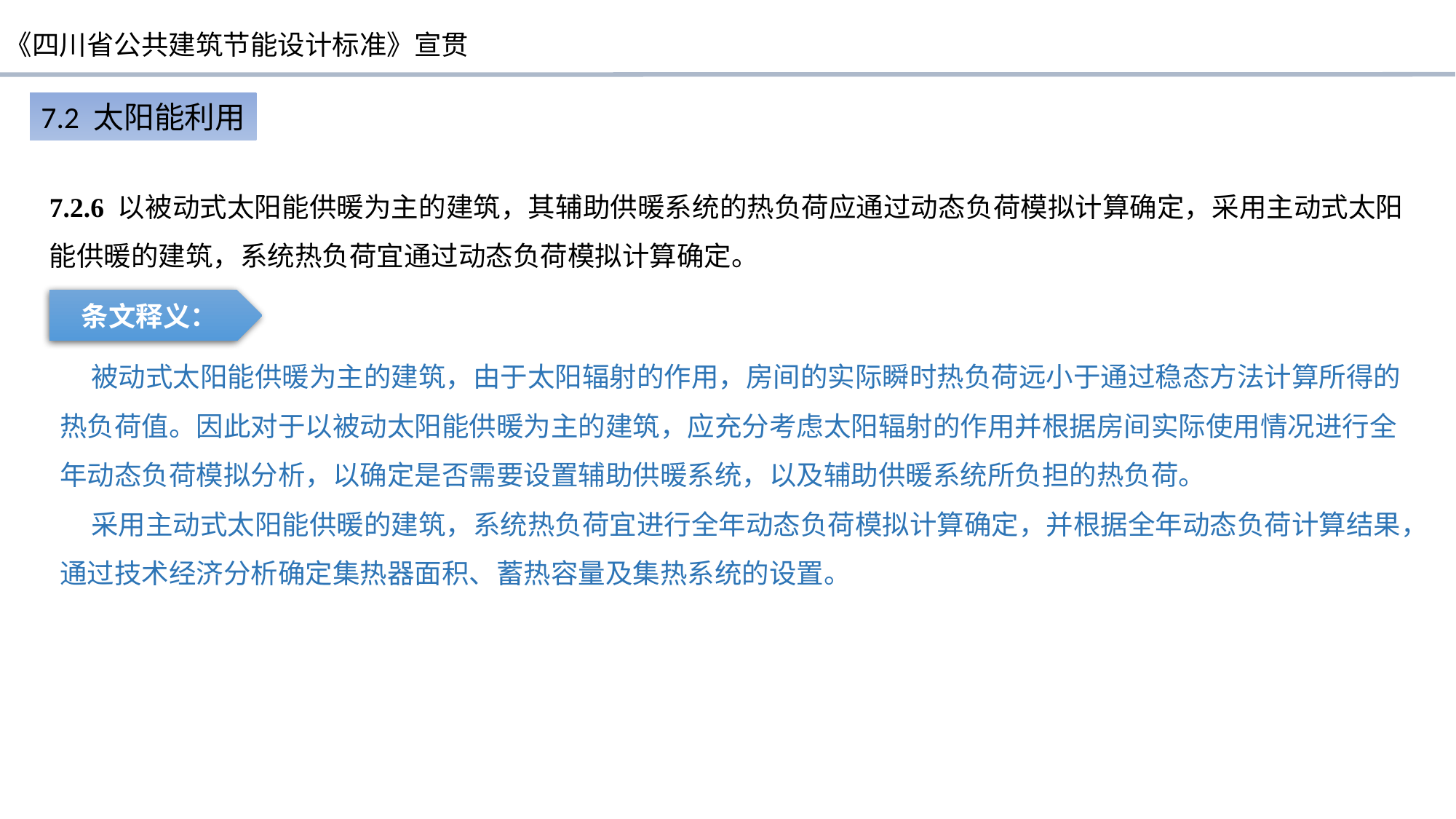

7.2 太阳能利用
7.2.6 以被动式太阳能供暖为主的建筑，其辅助供暖系统的热负荷应通过动态负荷模拟计算确定，采用主动式太阳能供暖的建筑，系统热负荷宜通过动态负荷模拟计算确定。
条文释义：
    被动式太阳能供暖为主的建筑，由于太阳辐射的作用，房间的实际瞬时热负荷远小于通过稳态方法计算所得的热负荷值。因此对于以被动太阳能供暖为主的建筑，应充分考虑太阳辐射的作用并根据房间实际使用情况进行全年动态负荷模拟分析，以确定是否需要设置辅助供暖系统，以及辅助供暖系统所负担的热负荷。
    采用主动式太阳能供暖的建筑，系统热负荷宜进行全年动态负荷模拟计算确定，并根据全年动态负荷计算结果，通过技术经济分析确定集热器面积、蓄热容量及集热系统的设置。